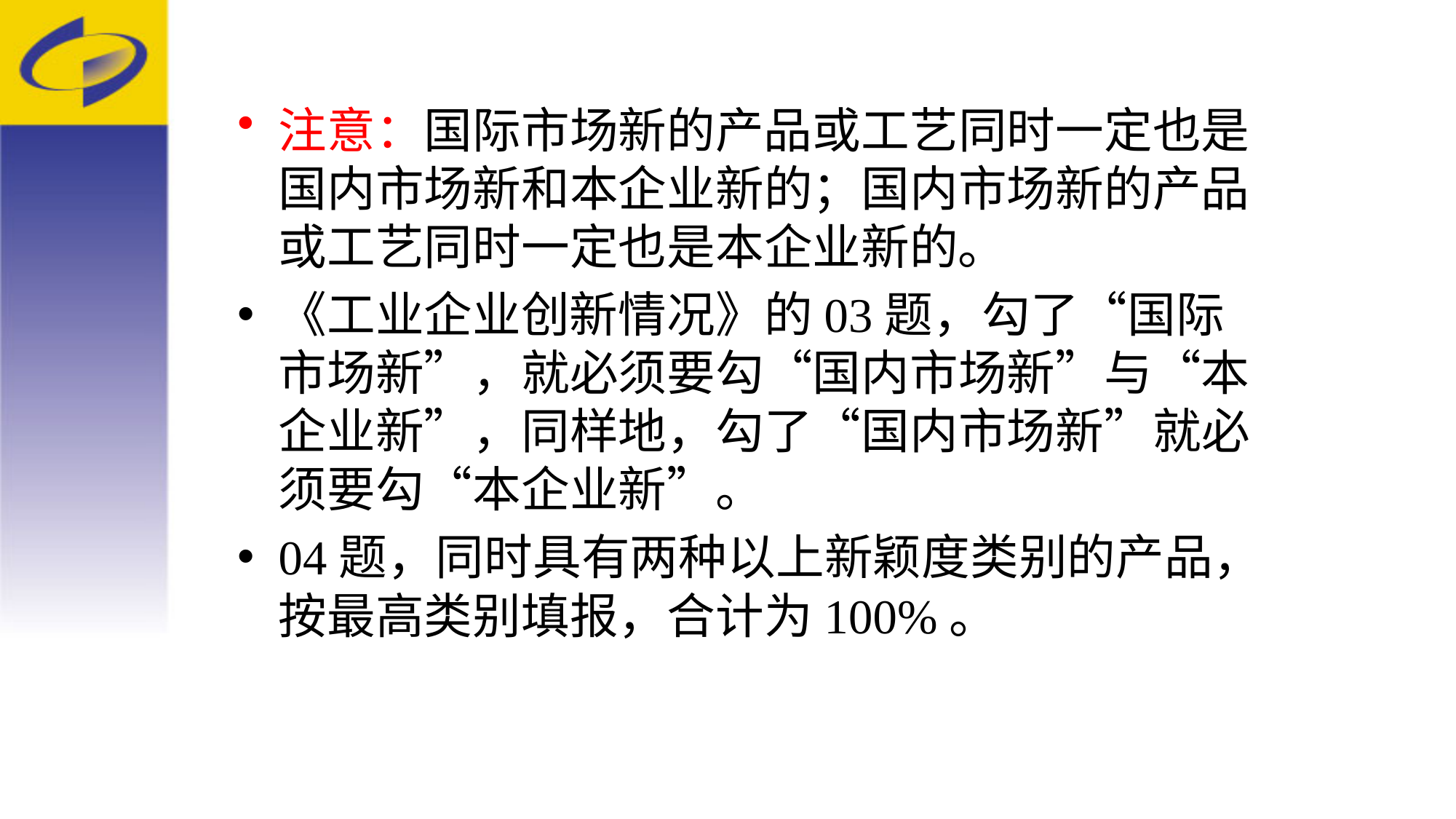

注意：国际市场新的产品或工艺同时一定也是国内市场新和本企业新的；国内市场新的产品或工艺同时一定也是本企业新的。
《工业企业创新情况》的03题，勾了“国际市场新”，就必须要勾“国内市场新”与“本企业新”，同样地，勾了“国内市场新”就必须要勾“本企业新”。
04题，同时具有两种以上新颖度类别的产品，按最高类别填报，合计为100%。